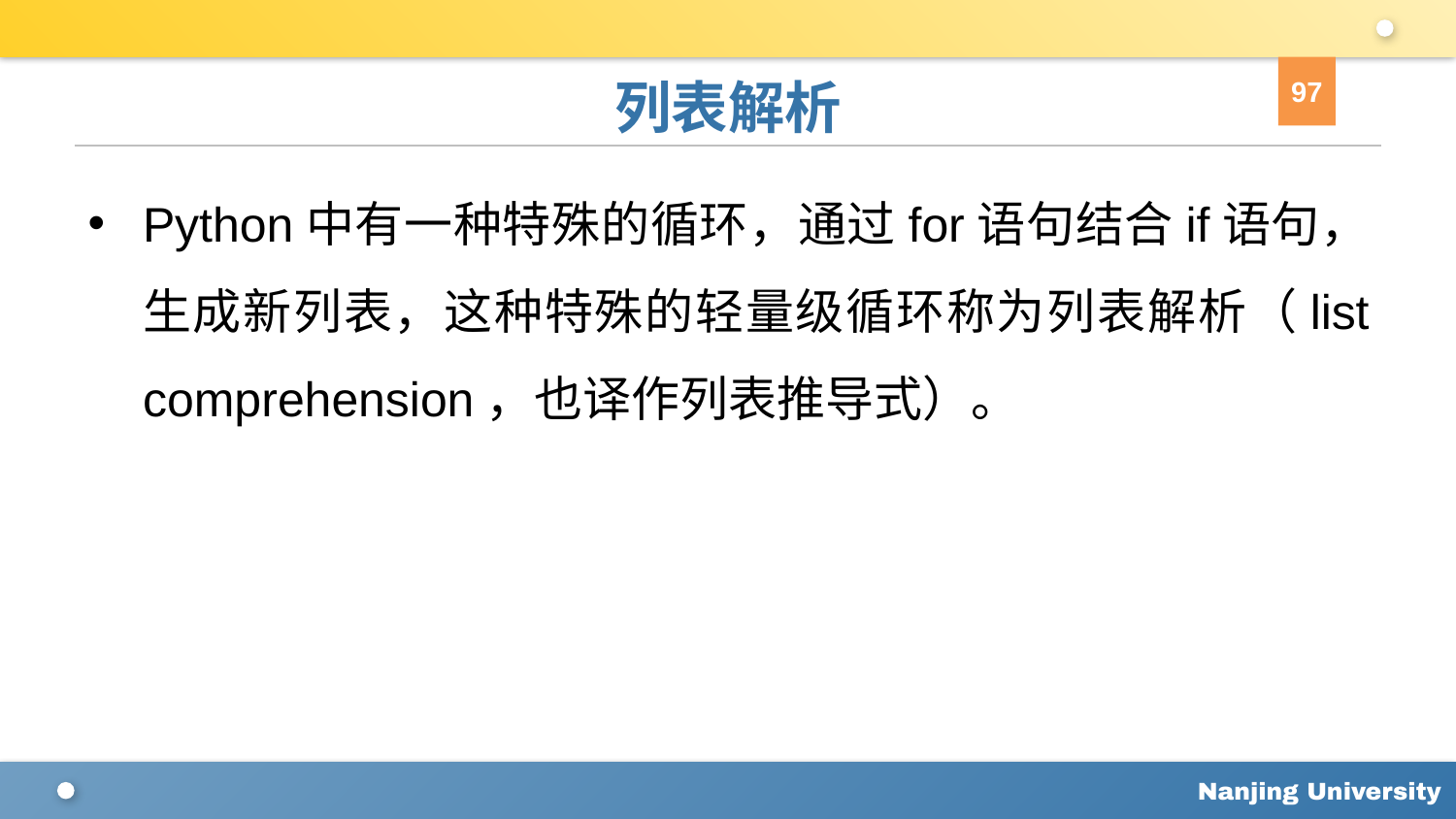

97
# 列表解析
Python中有一种特殊的循环，通过for语句结合if语句，生成新列表，这种特殊的轻量级循环称为列表解析（list comprehension，也译作列表推导式）。